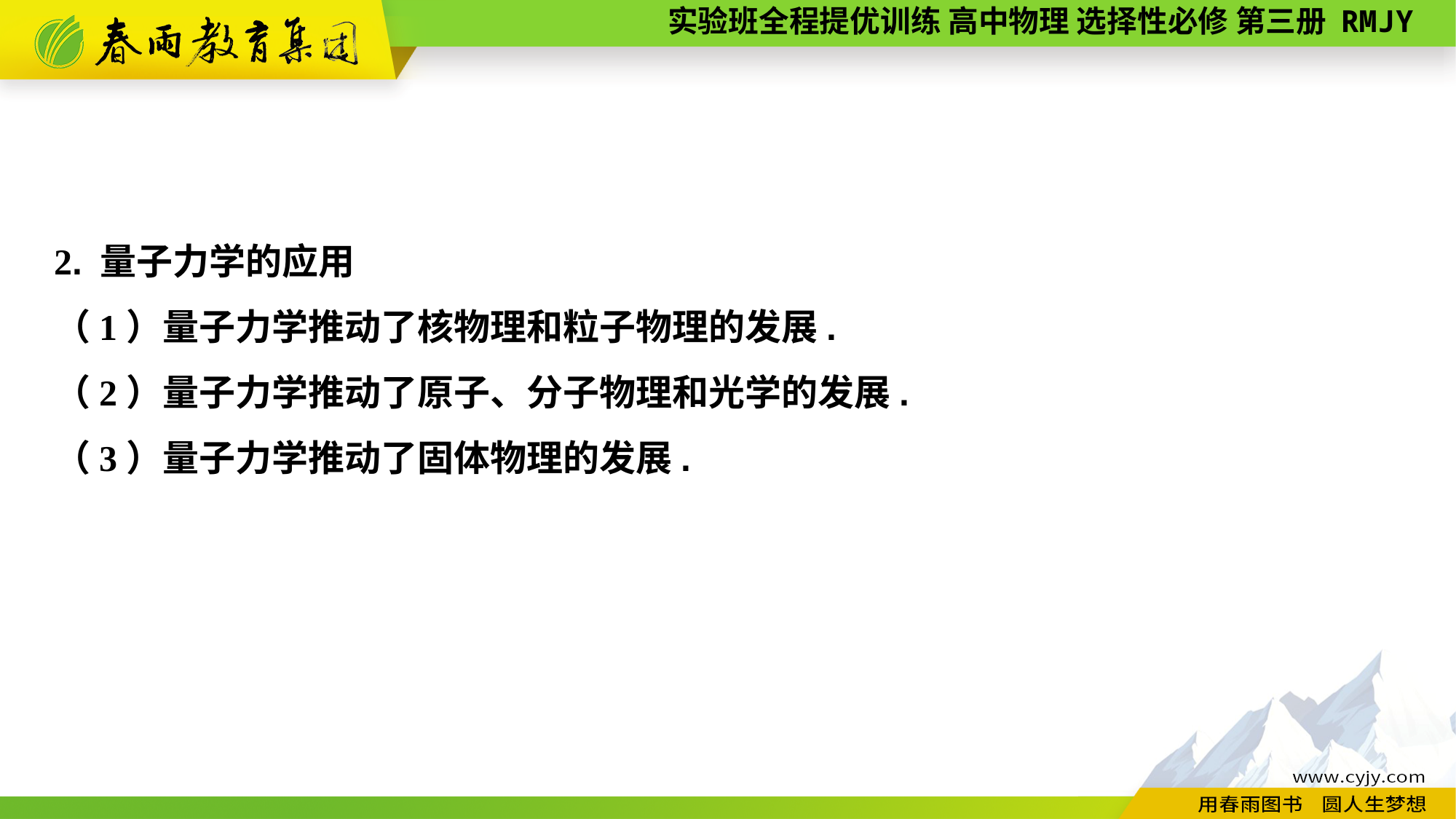

2. 量子力学的应用
（1）量子力学推动了核物理和粒子物理的发展.
（2）量子力学推动了原子、分子物理和光学的发展.
（3）量子力学推动了固体物理的发展.